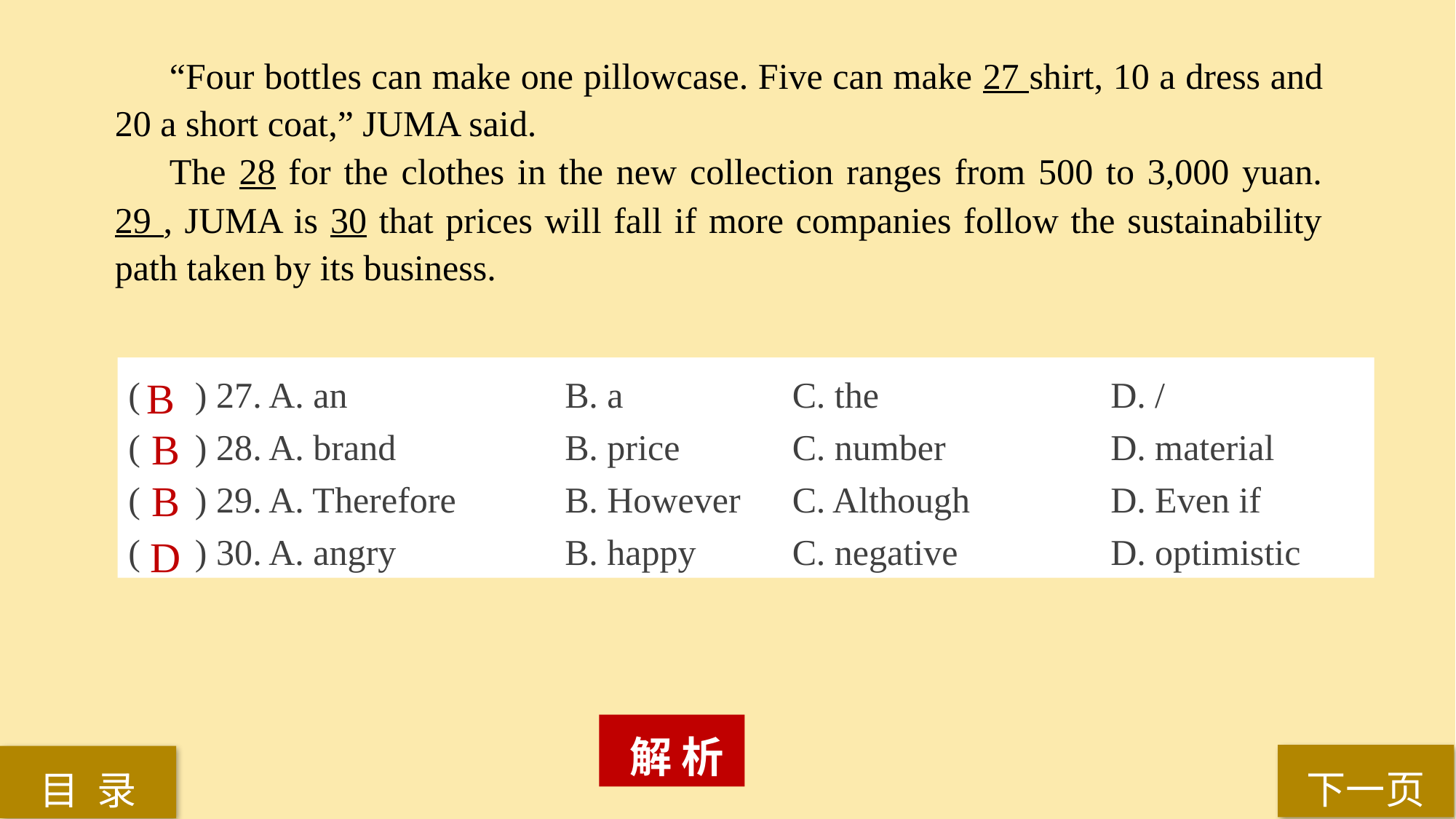

“Four bottles can make one pillowcase. Five can make 27 shirt, 10 a dress and 20 a short coat,” JUMA said.
The 28 for the clothes in the new collection ranges from 500 to 3,000 yuan. 29 , JUMA is 30 that prices will fall if more companies follow the sustainability path taken by its business.
(      ) 27. A. an 		B. a 		 C. the 			D. /
(      ) 28. A. brand 		B. price 	 C. number 		D. material
(      ) 29. A. Therefore 	B. However	 C. Although 		D. Even if
(      ) 30. A. angry 		B. happy 	 C. negative 		D. optimistic
B
B
B
D
 解 析